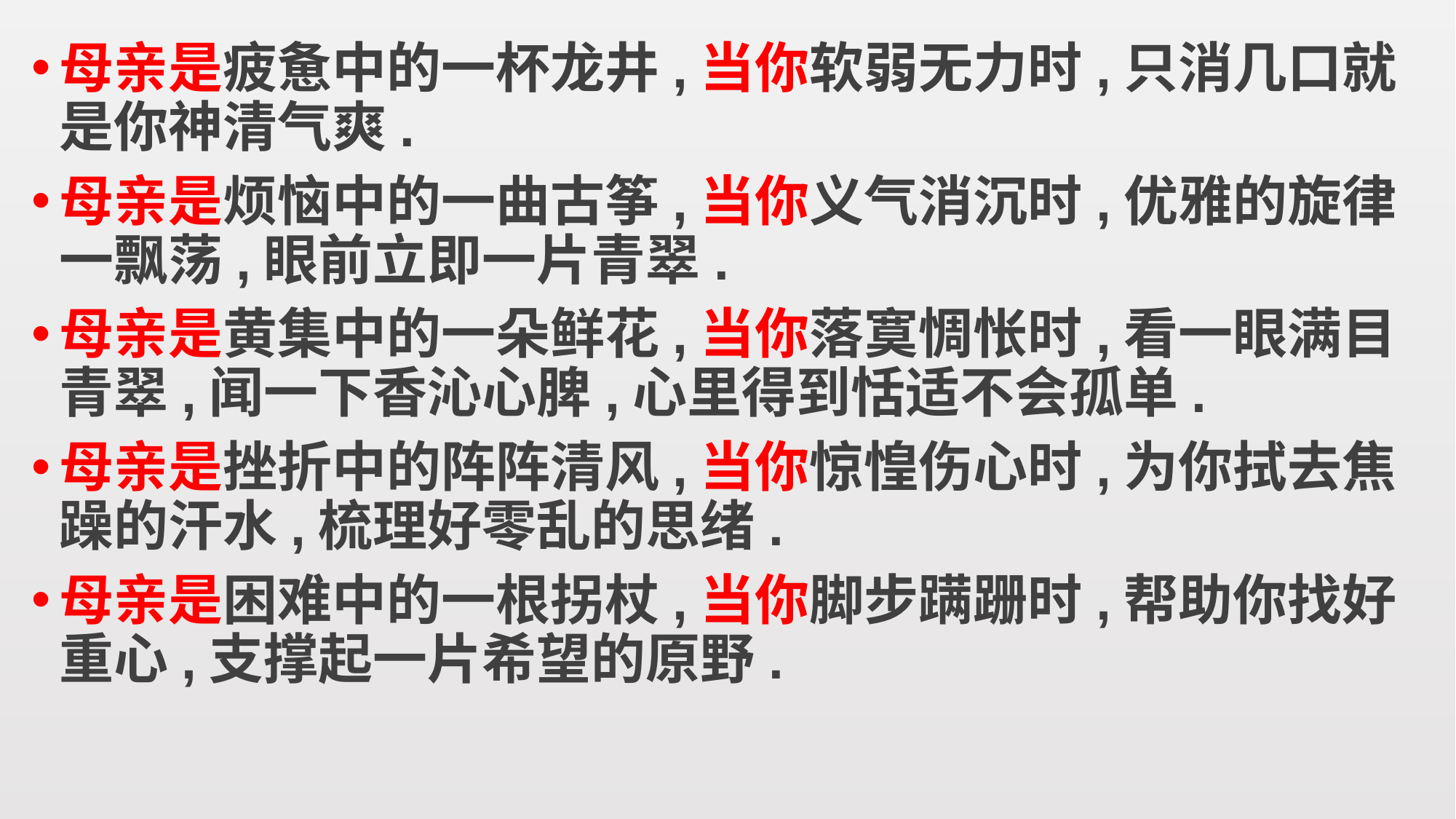

母亲是疲惫中的一杯龙井,当你软弱无力时,只消几口就是你神清气爽.
母亲是烦恼中的一曲古筝,当你义气消沉时,优雅的旋律一飘荡,眼前立即一片青翠.
母亲是黄集中的一朵鲜花,当你落寞惆怅时,看一眼满目青翠,闻一下香沁心脾,心里得到恬适不会孤单.
母亲是挫折中的阵阵清风,当你惊惶伤心时,为你拭去焦躁的汗水,梳理好零乱的思绪.
母亲是困难中的一根拐杖,当你脚步蹒跚时,帮助你找好重心,支撑起一片希望的原野.